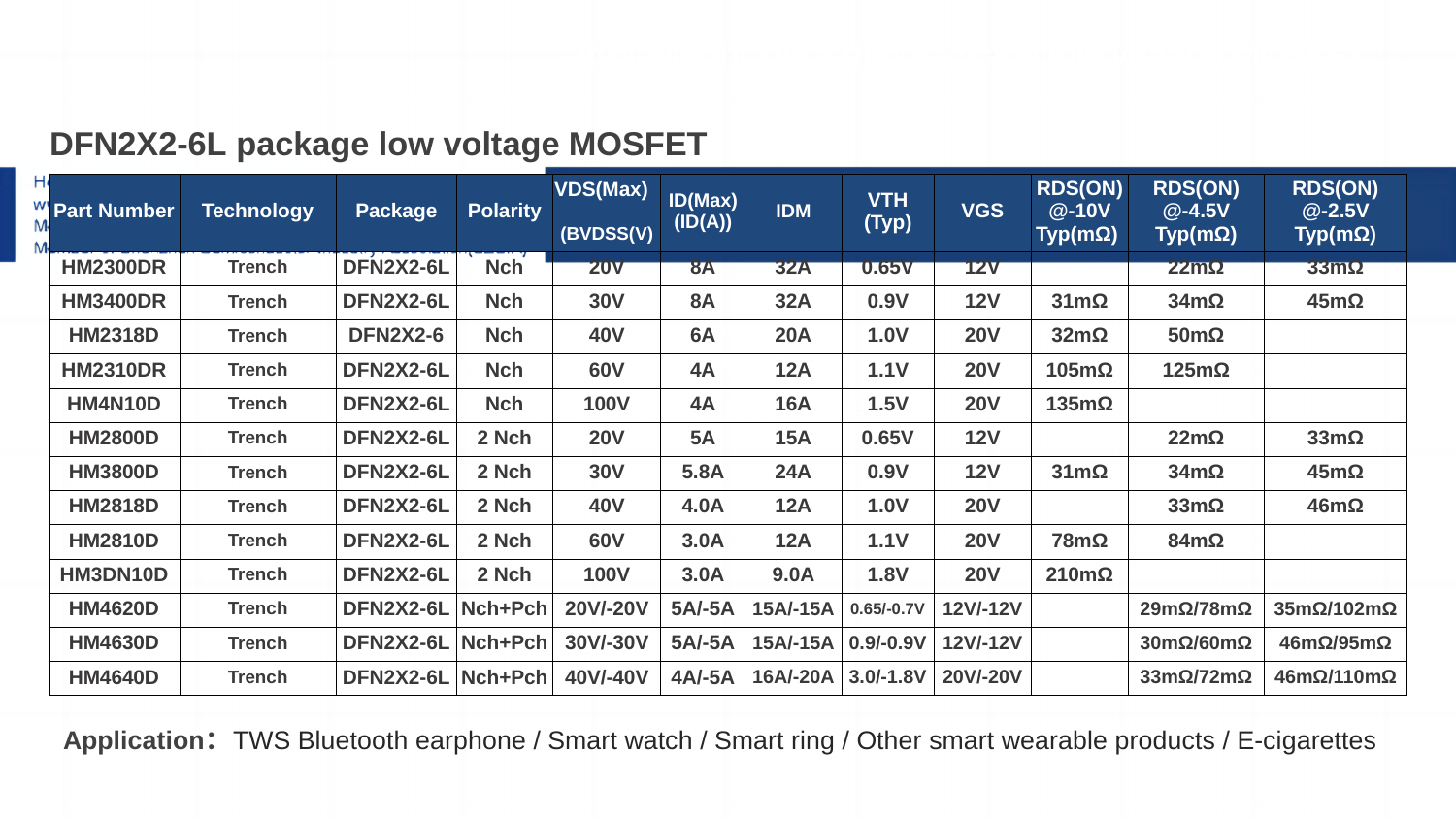

Ultra-weight Ultra-thin package low voltage MOSFET
| DFN2X2-6L package low voltage MOSFET |  |  |  |  |  |  |  |  |  |  |  |
| --- | --- | --- | --- | --- | --- | --- | --- | --- | --- | --- | --- |
| Part Number | Technology | Package | Polarity | VDS(Max) (BVDSS(V) | ID(Max) (ID(A)) | IDM | VTH (Typ) | VGS | RDS(ON) @-10V Typ(mΩ) | RDS(ON) @-4.5V Typ(mΩ) | RDS(ON) @-2.5V Typ(mΩ) |
| HM2300DR | Trench | DFN2X2-6L | Nch | 20V | 8A | 32A | 0.65V | 12V |  | 22mΩ | 33mΩ |
| HM3400DR | Trench | DFN2X2-6L | Nch | 30V | 8A | 32A | 0.9V | 12V | 31mΩ | 34mΩ | 45mΩ |
| HM2318D | Trench | DFN2X2-6 | Nch | 40V | 6A | 20A | 1.0V | 20V | 32mΩ | 50mΩ |  |
| HM2310DR | Trench | DFN2X2-6L | Nch | 60V | 4A | 12A | 1.1V | 20V | 105mΩ | 125mΩ |  |
| HM4N10D | Trench | DFN2X2-6L | Nch | 100V | 4A | 16A | 1.5V | 20V | 135mΩ |  |  |
| HM2800D | Trench | DFN2X2-6L | 2 Nch | 20V | 5A | 15A | 0.65V | 12V |  | 22mΩ | 33mΩ |
| HM3800D | Trench | DFN2X2-6L | 2 Nch | 30V | 5.8A | 24A | 0.9V | 12V | 31mΩ | 34mΩ | 45mΩ |
| HM2818D | Trench | DFN2X2-6L | 2 Nch | 40V | 4.0A | 12A | 1.0V | 20V |  | 33mΩ | 46mΩ |
| HM2810D | Trench | DFN2X2-6L | 2 Nch | 60V | 3.0A | 12A | 1.1V | 20V | 78mΩ | 84mΩ |  |
| HM3DN10D | Trench | DFN2X2-6L | 2 Nch | 100V | 3.0A | 9.0A | 1.8V | 20V | 210mΩ |  |  |
| HM4620D | Trench | DFN2X2-6L | Nch+Pch | 20V/-20V | 5A/-5A | 15A/-15A | 0.65/-0.7V | 12V/-12V |  | 29mΩ/78mΩ | 35mΩ/102mΩ |
| HM4630D | Trench | DFN2X2-6L | Nch+Pch | 30V/-30V | 5A/-5A | 15A/-15A | 0.9/-0.9V | 12V/-12V |  | 30mΩ/60mΩ | 46mΩ/95mΩ |
| HM4640D | Trench | DFN2X2-6L | Nch+Pch | 40V/-40V | 4A/-5A | 16A/-20A | 3.0/-1.8V | 20V/-20V |  | 33mΩ/72mΩ | 46mΩ/110mΩ |
# 8-2.2
1.Sic二极管/GaN FET/IGBT单管
Application：TWS Bluetooth earphone / Smart watch / Smart ring / Other smart wearable products / E-cigarettes